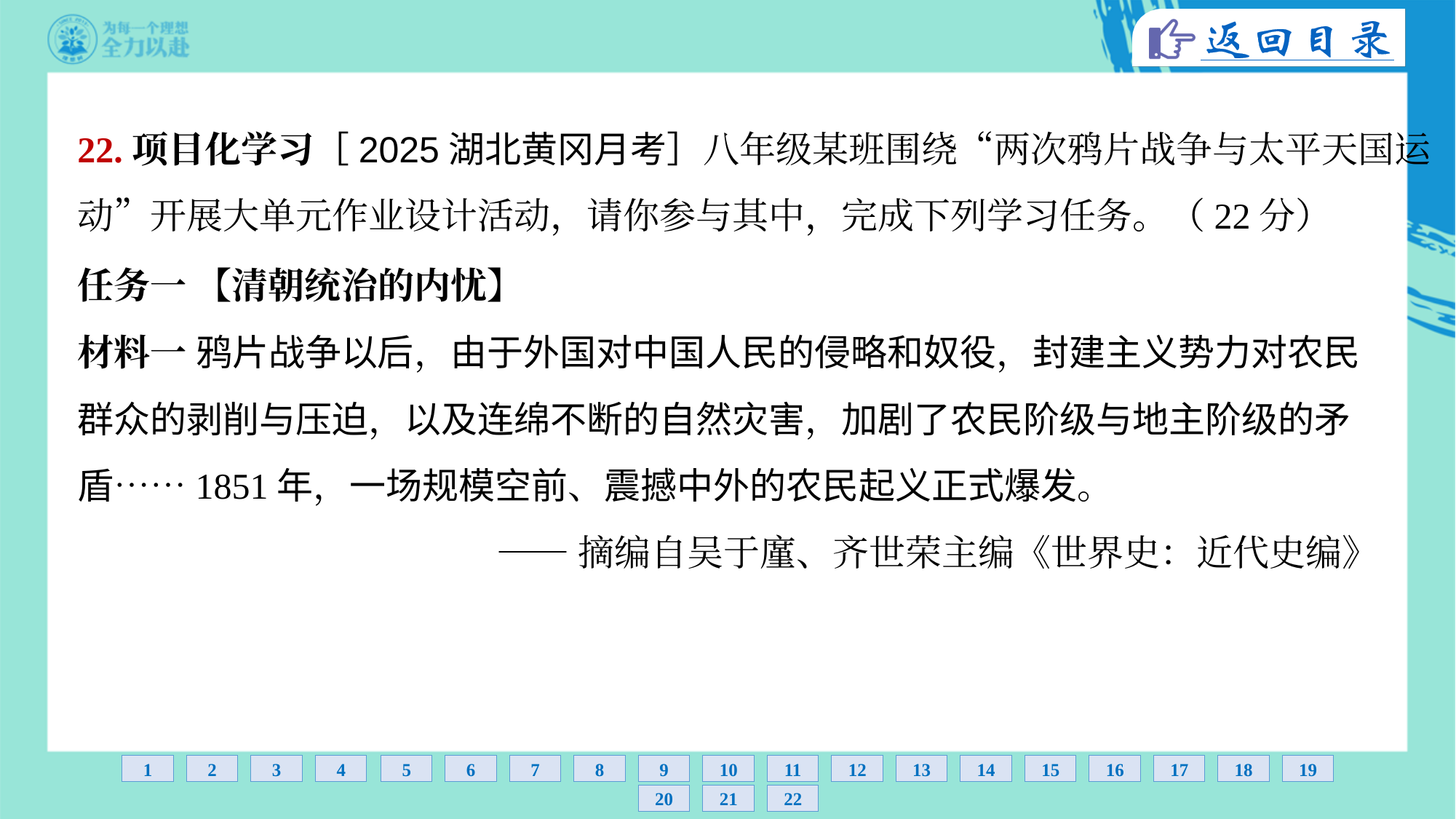

22.项目化学习［2025湖北黄冈月考］八年级某班围绕“两次鸦片战争与太平天国运
动”开展大单元作业设计活动，请你参与其中，完成下列学习任务。（22分）
任务一 【清朝统治的内忧】
材料一 鸦片战争以后，由于外国对中国人民的侵略和奴役，封建主义势力对农民
群众的剥削与压迫，以及连绵不断的自然灾害，加剧了农民阶级与地主阶级的矛
盾……1851年，一场规模空前、震撼中外的农民起义正式爆发。
——摘编自吴于廑、齐世荣主编《世界史：近代史编》